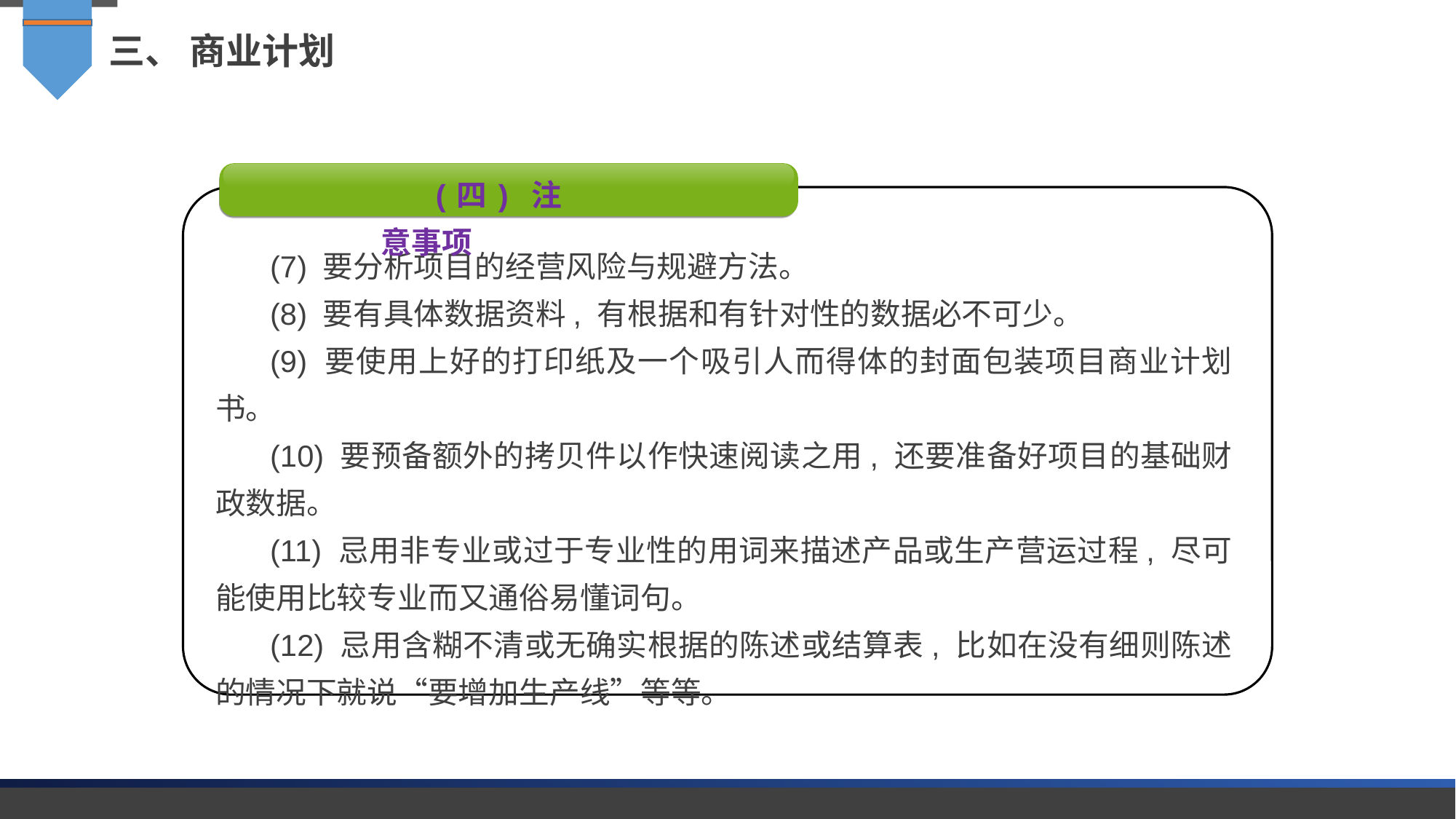

三、 商业计划
(四) 注意事项

(7) 要分析项目的经营风险与规避方法。
(8) 要有具体数据资料, 有根据和有针对性的数据必不可少。
(9) 要使用上好的打印纸及一个吸引人而得体的封面包装项目商业计划书。
(10) 要预备额外的拷贝件以作快速阅读之用, 还要准备好项目的基础财政数据。
(11) 忌用非专业或过于专业性的用词来描述产品或生产营运过程, 尽可能使用比较专业而又通俗易懂词句。
(12) 忌用含糊不清或无确实根据的陈述或结算表, 比如在没有细则陈述的情况下就说“要增加生产线”等等。